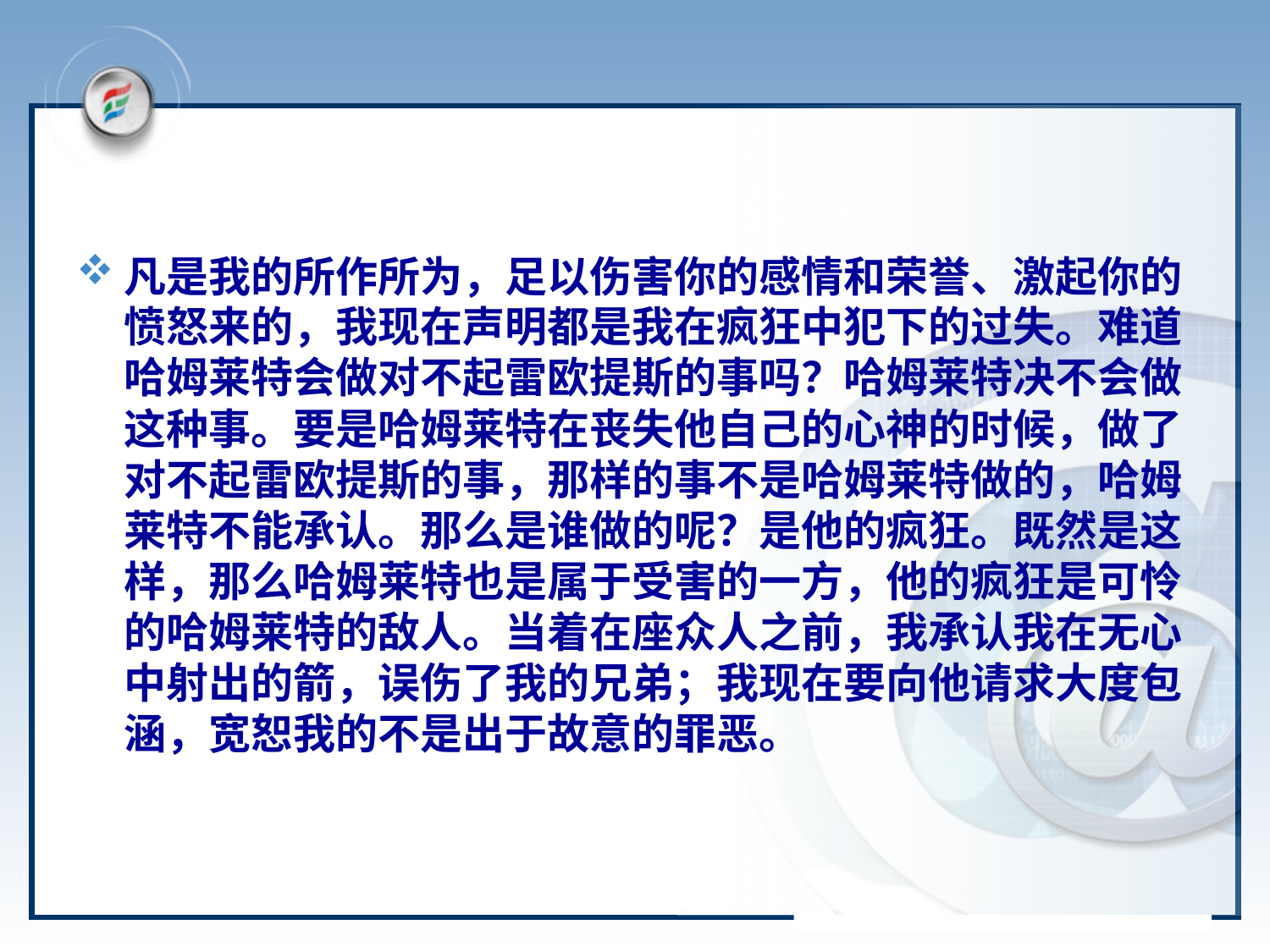

#
凡是我的所作所为，足以伤害你的感情和荣誉、激起你的愤怒来的，我现在声明都是我在疯狂中犯下的过失。难道哈姆莱特会做对不起雷欧提斯的事吗？哈姆莱特决不会做这种事。要是哈姆莱特在丧失他自己的心神的时候，做了对不起雷欧提斯的事，那样的事不是哈姆莱特做的，哈姆莱特不能承认。那么是谁做的呢？是他的疯狂。既然是这样，那么哈姆莱特也是属于受害的一方，他的疯狂是可怜的哈姆莱特的敌人。当着在座众人之前，我承认我在无心中射出的箭，误伤了我的兄弟；我现在要向他请求大度包涵，宽恕我的不是出于故意的罪恶。